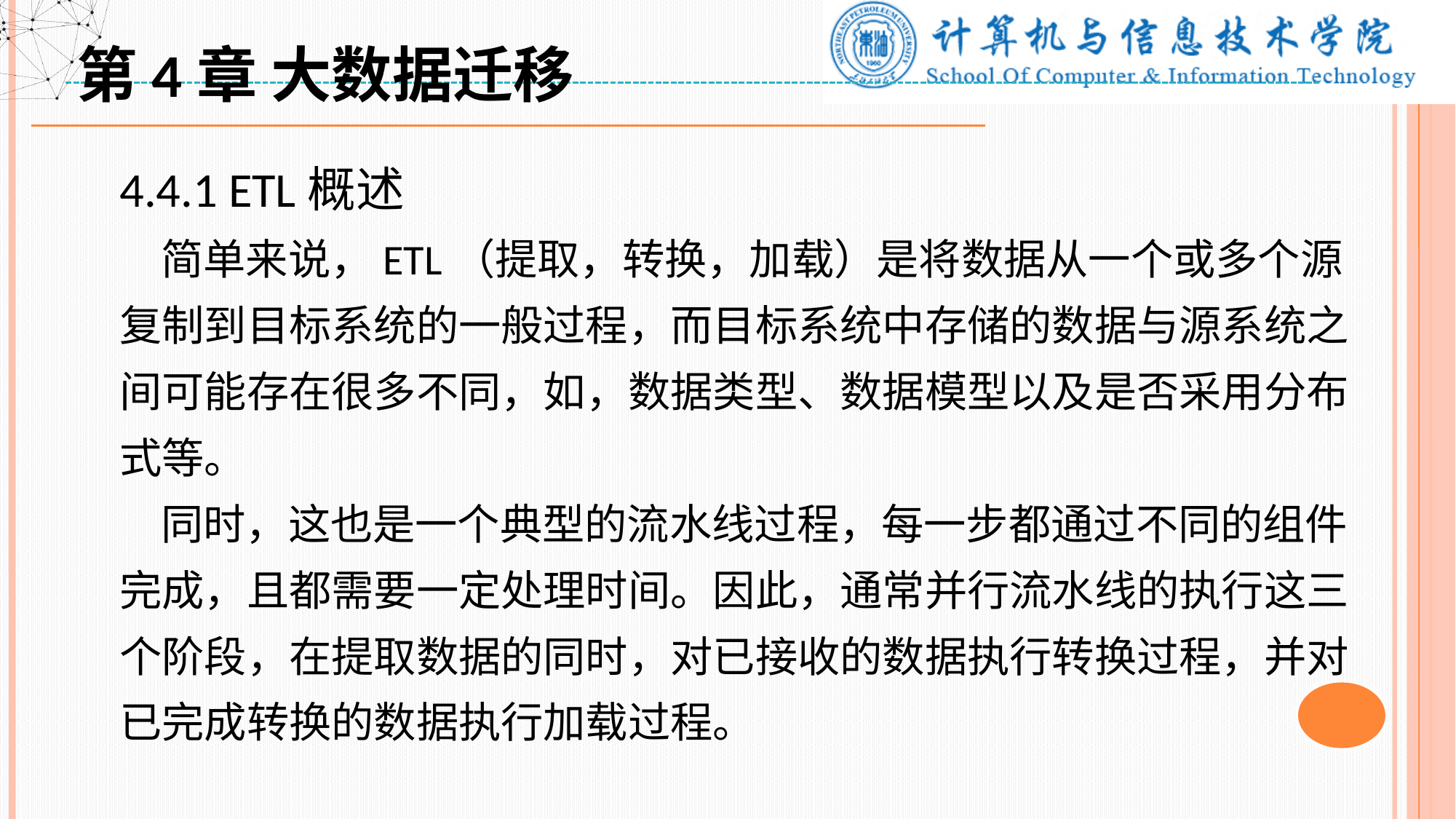

第4章 大数据迁移
4.4.1 ETL概述
    简单来说，ETL（提取，转换，加载）是将数据从一个或多个源复制到目标系统的一般过程，而目标系统中存储的数据与源系统之间可能存在很多不同，如，数据类型、数据模型以及是否采用分布式等。
    同时，这也是一个典型的流水线过程，每一步都通过不同的组件完成，且都需要一定处理时间。因此，通常并行流水线的执行这三个阶段，在提取数据的同时，对已接收的数据执行转换过程，并对已完成转换的数据执行加载过程。